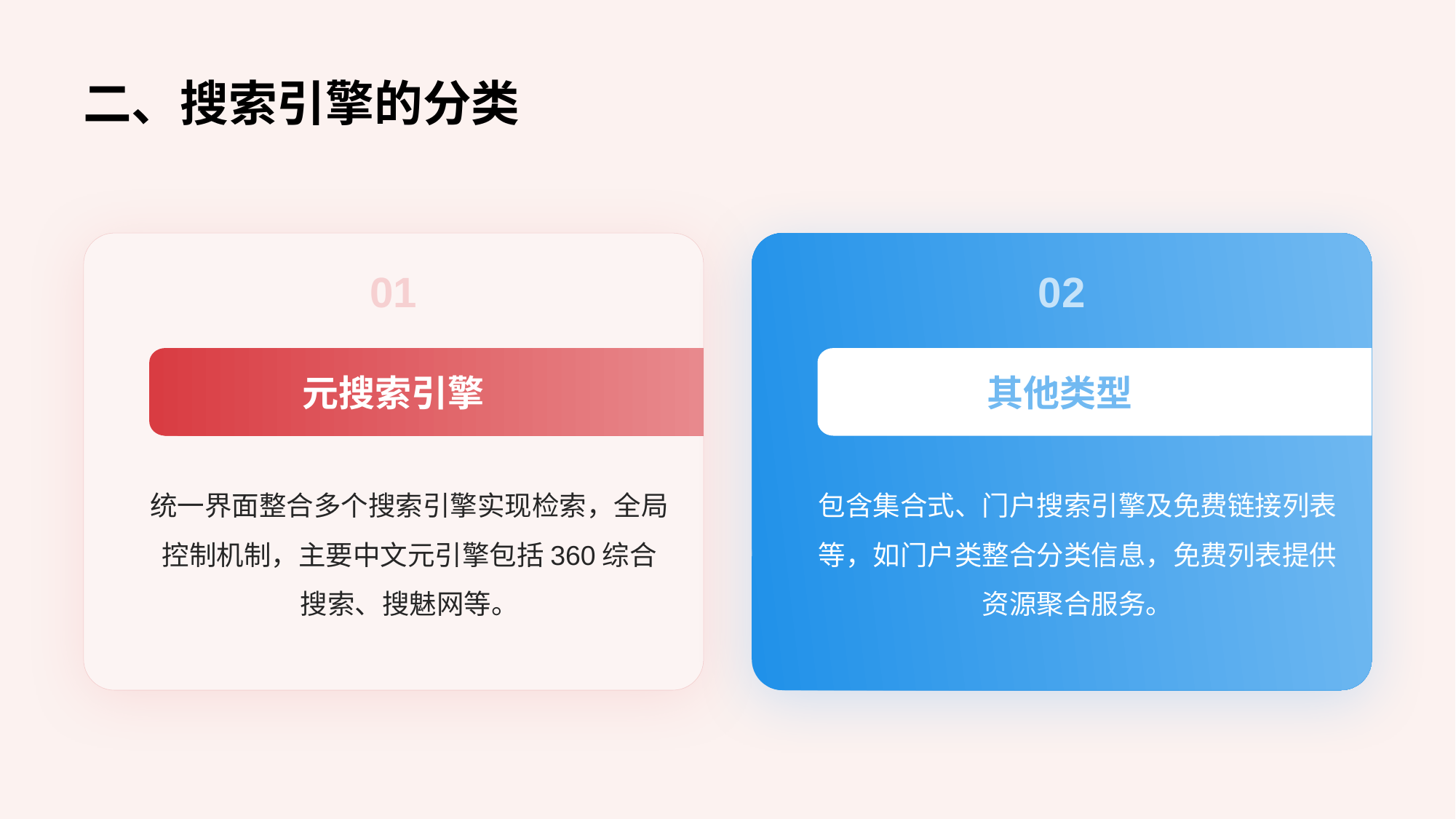

二、搜索引擎的分类

01
02
元搜索引擎
其他类型
统一界面整合多个搜索引擎实现检索，全局控制机制，主要中文元引擎包括360综合搜索、搜魅网等。
包含集合式、门户搜索引擎及免费链接列表等，如门户类整合分类信息，免费列表提供资源聚合服务。